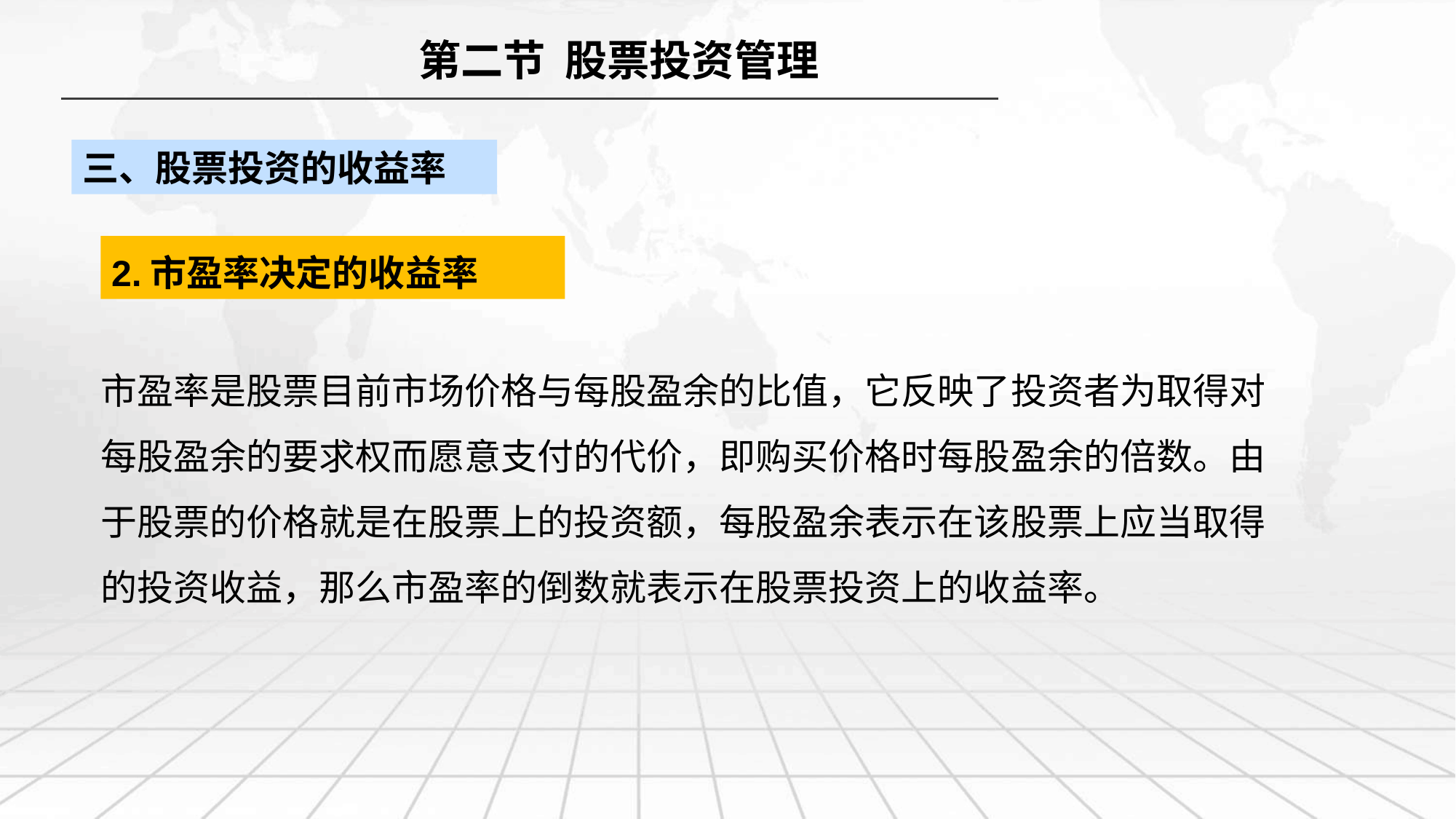

第二节  股票投资管理
三、股票投资的收益率
2.市盈率决定的收益率

市盈率是股票目前市场价格与每股盈余的比值，它反映了投资者为取得对每股盈余的要求权而愿意支付的代价，即购买价格时每股盈余的倍数。由于股票的价格就是在股票上的投资额，每股盈余表示在该股票上应当取得的投资收益，那么市盈率的倒数就表示在股票投资上的收益率。